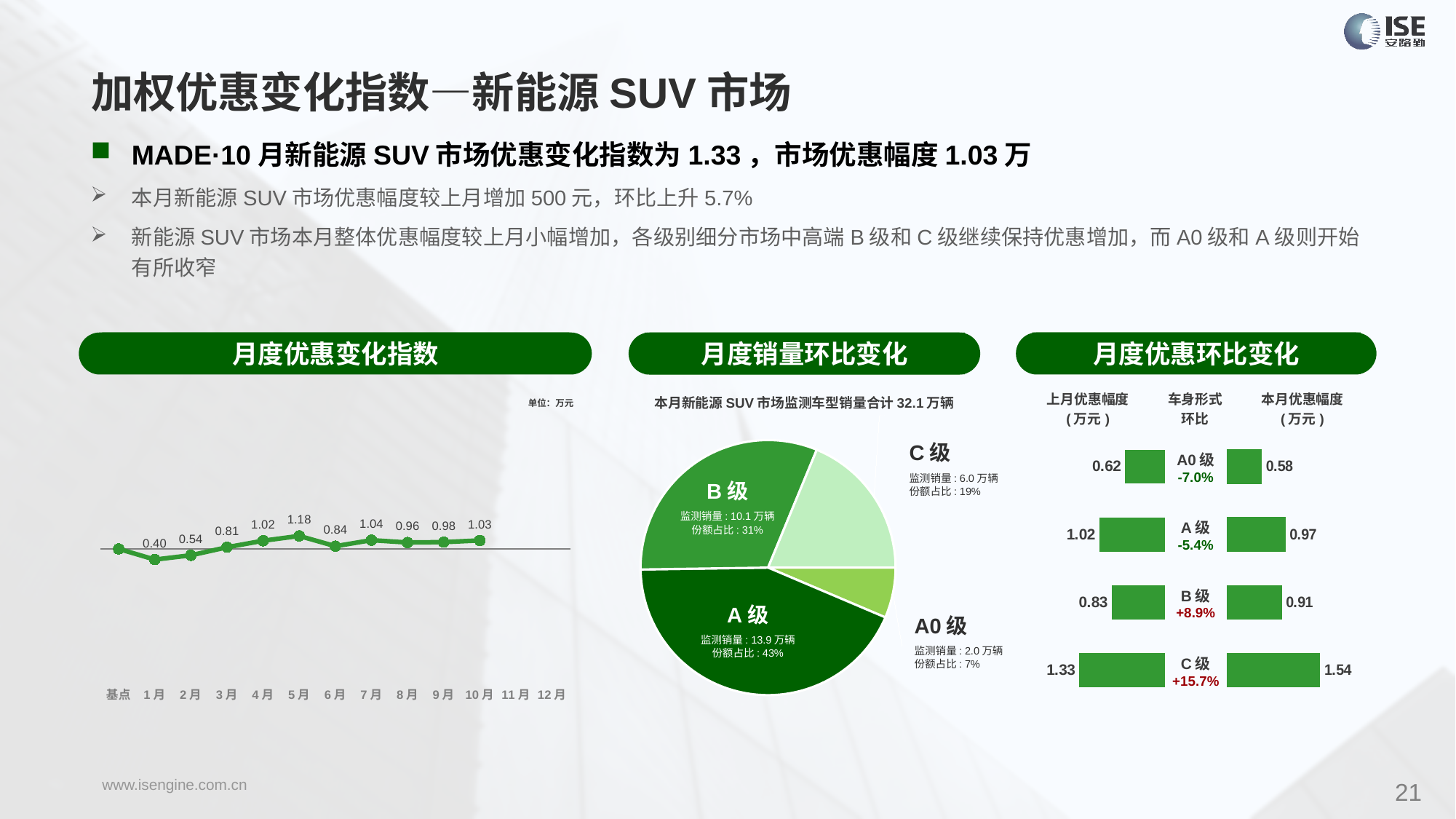

加权优惠变化指数—新能源SUV市场
MADE·10月新能源SUV市场优惠变化指数为1.33，市场优惠幅度1.03万
本月新能源SUV市场优惠幅度较上月增加500元，环比上升5.7%
新能源SUV市场本月整体优惠幅度较上月小幅增加，各级别细分市场中高端B级和C级继续保持优惠增加，而A0级和A级则开始有所收窄
月度优惠变化指数

月度优惠环比变化

月度销量环比变化

### Chart

| Category | Y2023 |
|---|---|
| 基点 | 0.0 |
| 1月 | -1.67 |
| 2月 | -1.0 |
| 3月 | 0.26 |
| 4月 | 1.28 |
| 5月 | 2.03 |
| 6月 | 0.43 |
| 7月 | 1.37 |
| 8月 | 1.0 |
| 9月 | 1.062158039115747 |
| 10月 | 1.33 |
| 11月 | None |
| 12月 | None |
本月新能源SUV市场监测车型销量合计32.1万辆
| 上月优惠幅度 (万元) | 车身形式 环比 | 本月优惠幅度 (万元) |
| --- | --- | --- |
单位：万元

### Chart

| Category | 细分市场 |
|---|---|
| A0级 | 20473.0 |
| A级 | 139001.0 |
| B级 | 100911.0 |
| C级 | 60099.0 |
C级
监测销量: 6.0万辆
份额占比: 19%
| A0级 -7.0% |
| --- |
| A级 -5.4% |
| B级 +8.9% |
| C级 +15.7% |

### Chart

| Category | 成交均价 |
|---|---|
| A0 | 0.62 |
| A | 1.02 |
| B | 0.83 |
| C | 1.33 |

### Chart

| Category | 金额 |
|---|---|
| A0 | 0.5799267327700068 |
| A | 0.9678375666362222 |
| B | 0.9089258851859733 |
| C | 1.537382512188207 |
B级
监测销量: 10.1万辆
份额占比: 31%
A级
监测销量: 13.9万辆
份额占比: 43%
A0级
监测销量: 2.0万辆
份额占比: 7%
21